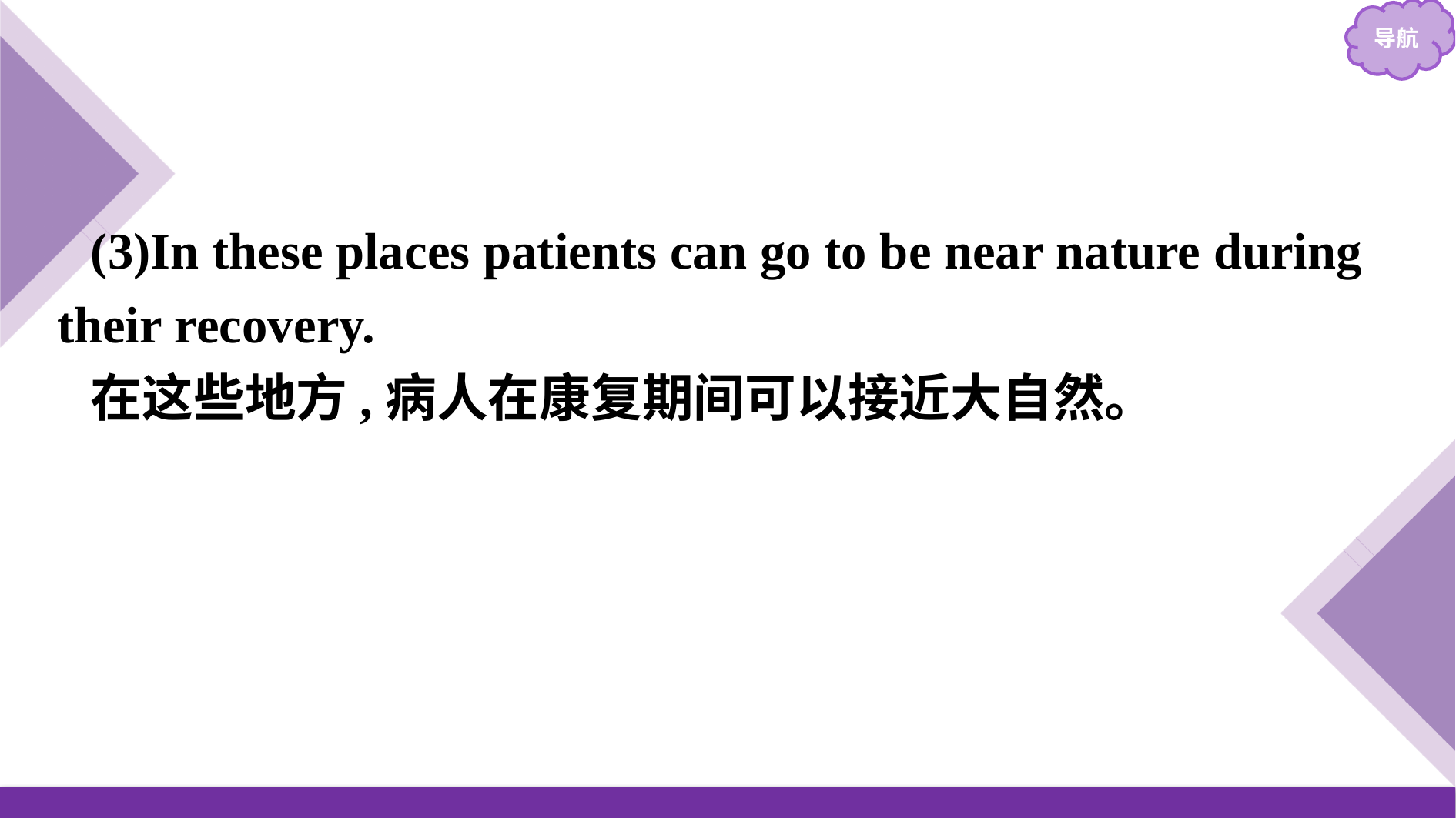

(3)In these places patients can go to be near nature during their recovery.
在这些地方,病人在康复期间可以接近大自然。